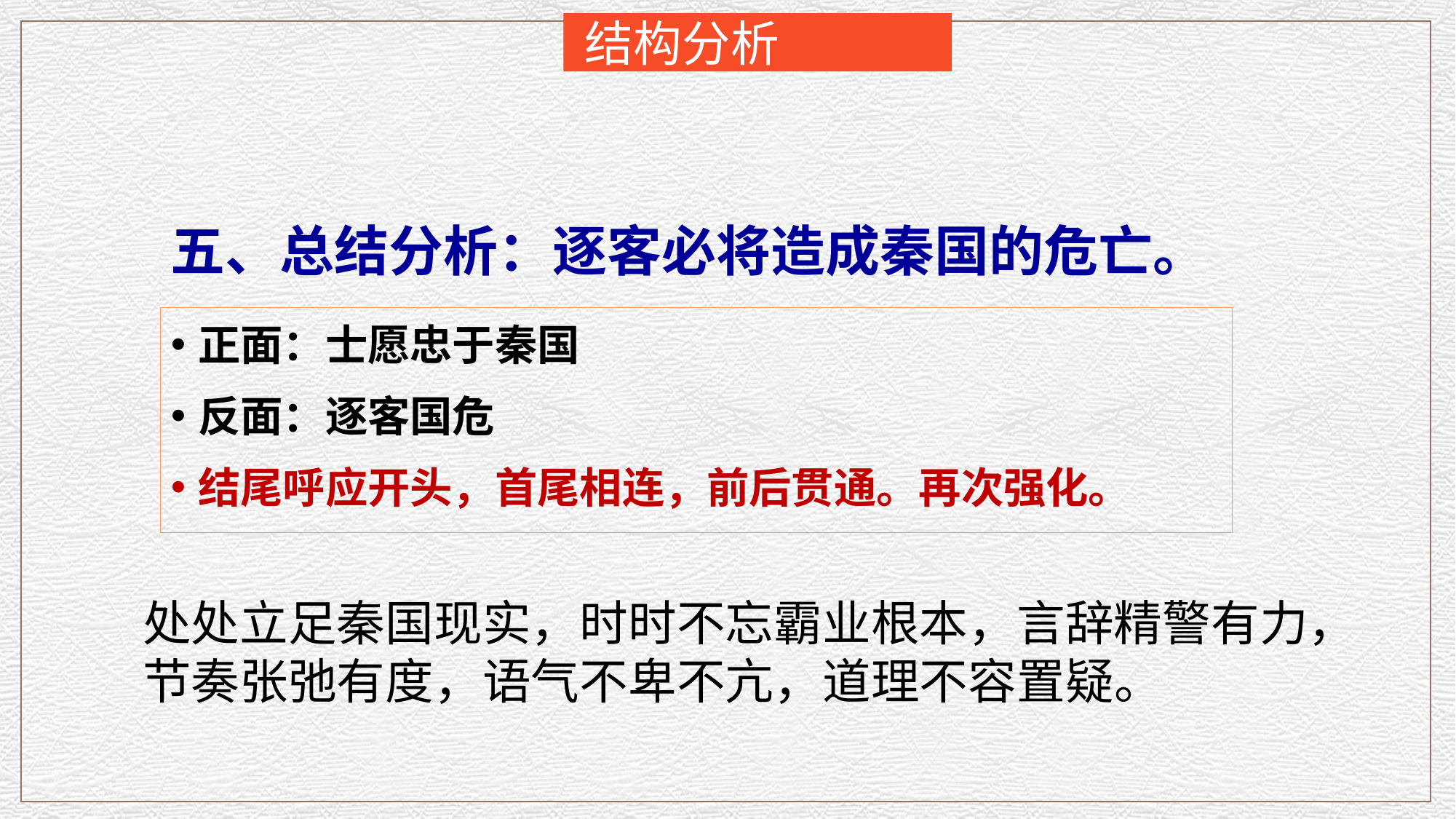

结构分析
五、总结分析：逐客必将造成秦国的危亡。
正面：士愿忠于秦国
反面：逐客国危
结尾呼应开头，首尾相连，前后贯通。再次强化。

处处立足秦国现实，时时不忘霸业根本，言辞精警有力，节奏张弛有度，语气不卑不亢，道理不容置疑。